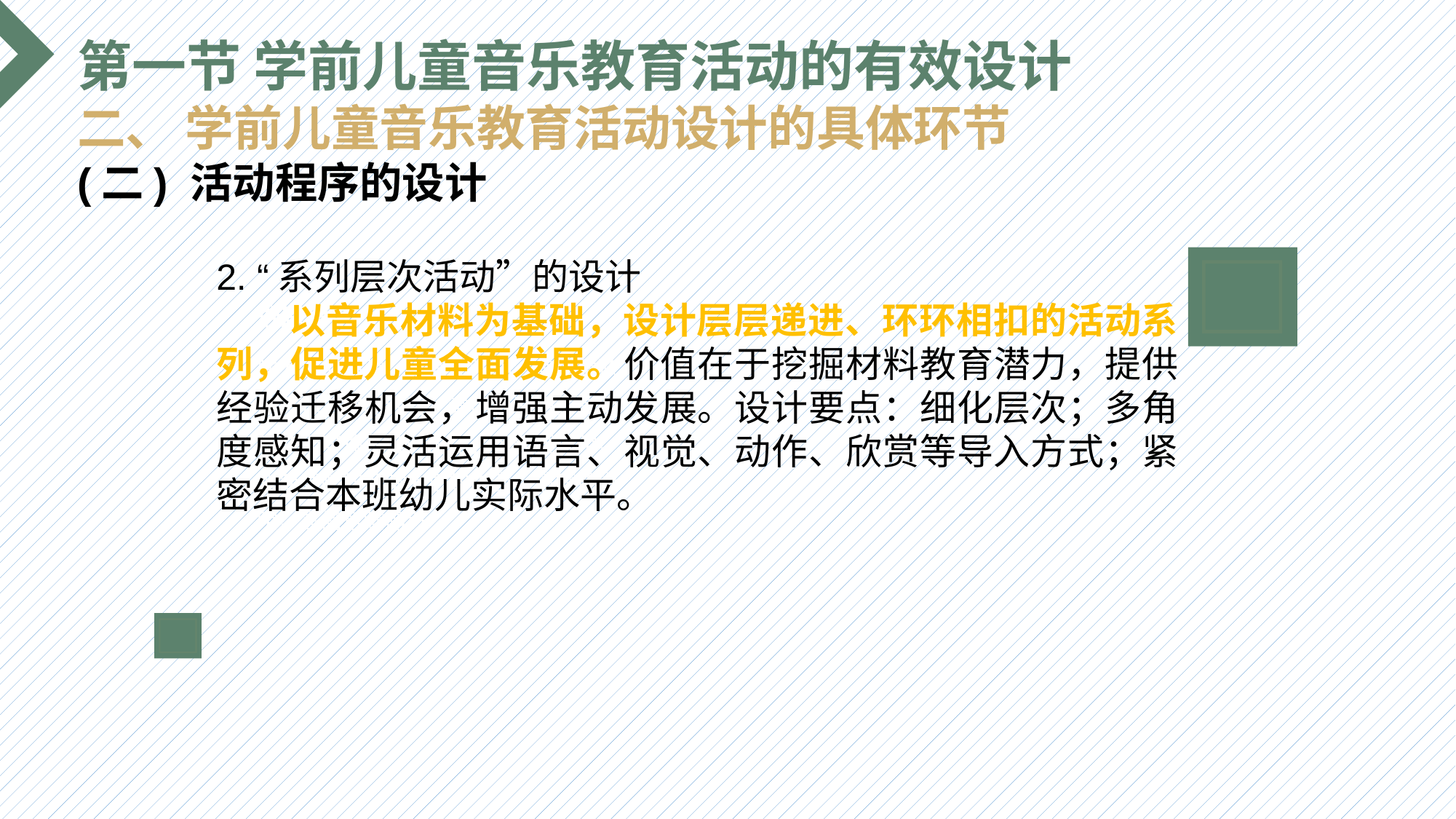

第一节 学前儿童音乐教育活动的有效设计
二、 学前儿童音乐教育活动设计的具体环节
(二) 活动程序的设计

2. “系列层次活动”的设计
 以音乐材料为基础，设计层层递进、环环相扣的活动系列，促进儿童全面发展。价值在于挖掘材料教育潜力，提供经验迁移机会，增强主动发展。设计要点：细化层次；多角度感知；灵活运用语言、视觉、动作、欣赏等导入方式；紧密结合本班幼儿实际水平。

选题背景
输入您的内容，请简要说明，言简意赅即可输入您的内容，请简要说明，言简意赅即可输入您的内容，请简要说明，言简意赅即可输入您的内容，请简要说明，言简意赅即可